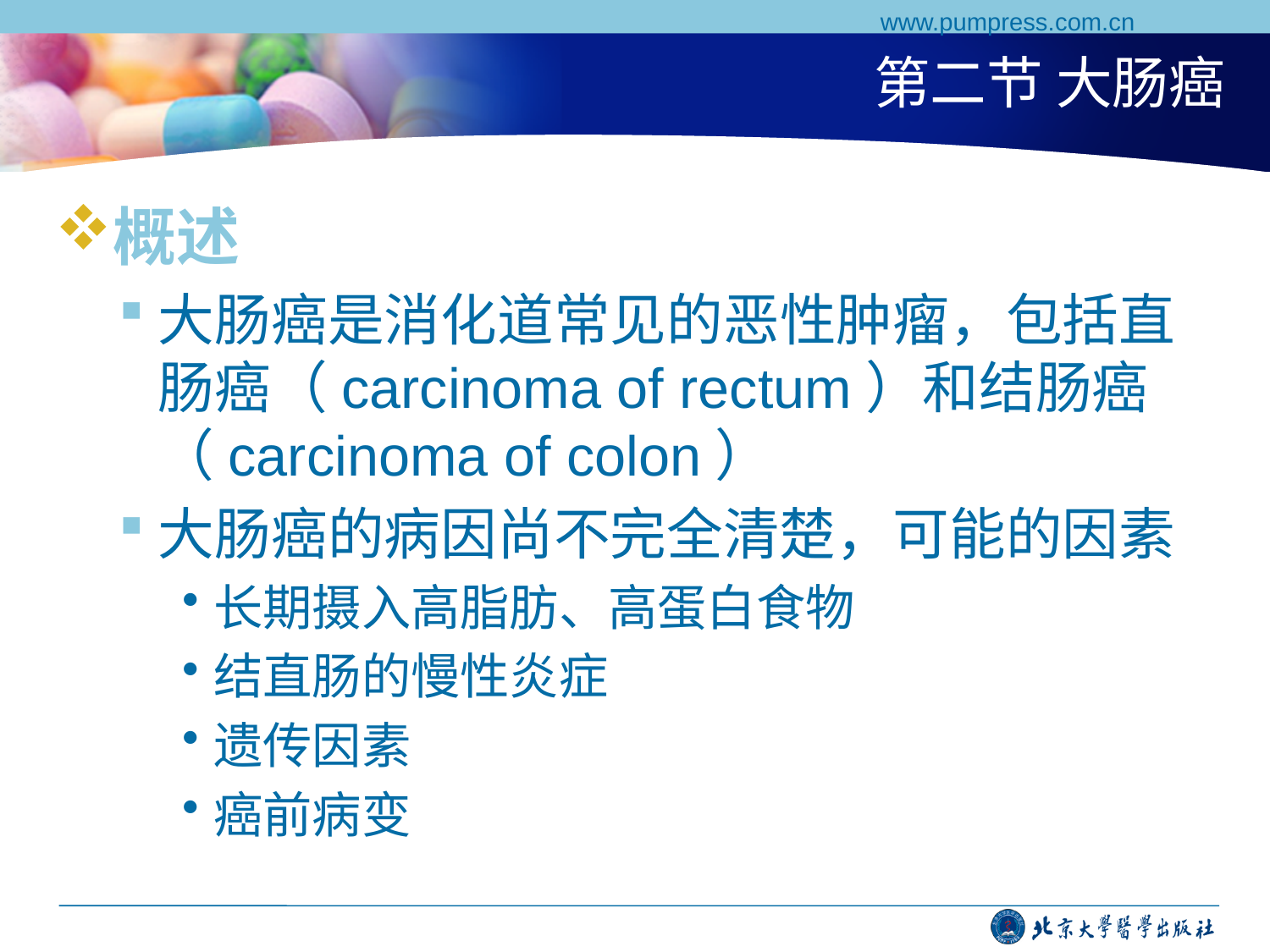

www.pumpress.com.cn
# 第二节 大肠癌
概述
大肠癌是消化道常见的恶性肿瘤，包括直肠癌（carcinoma of rectum）和结肠癌（carcinoma of colon）
大肠癌的病因尚不完全清楚，可能的因素
长期摄入高脂肪、高蛋白食物
结直肠的慢性炎症
遗传因素
癌前病变